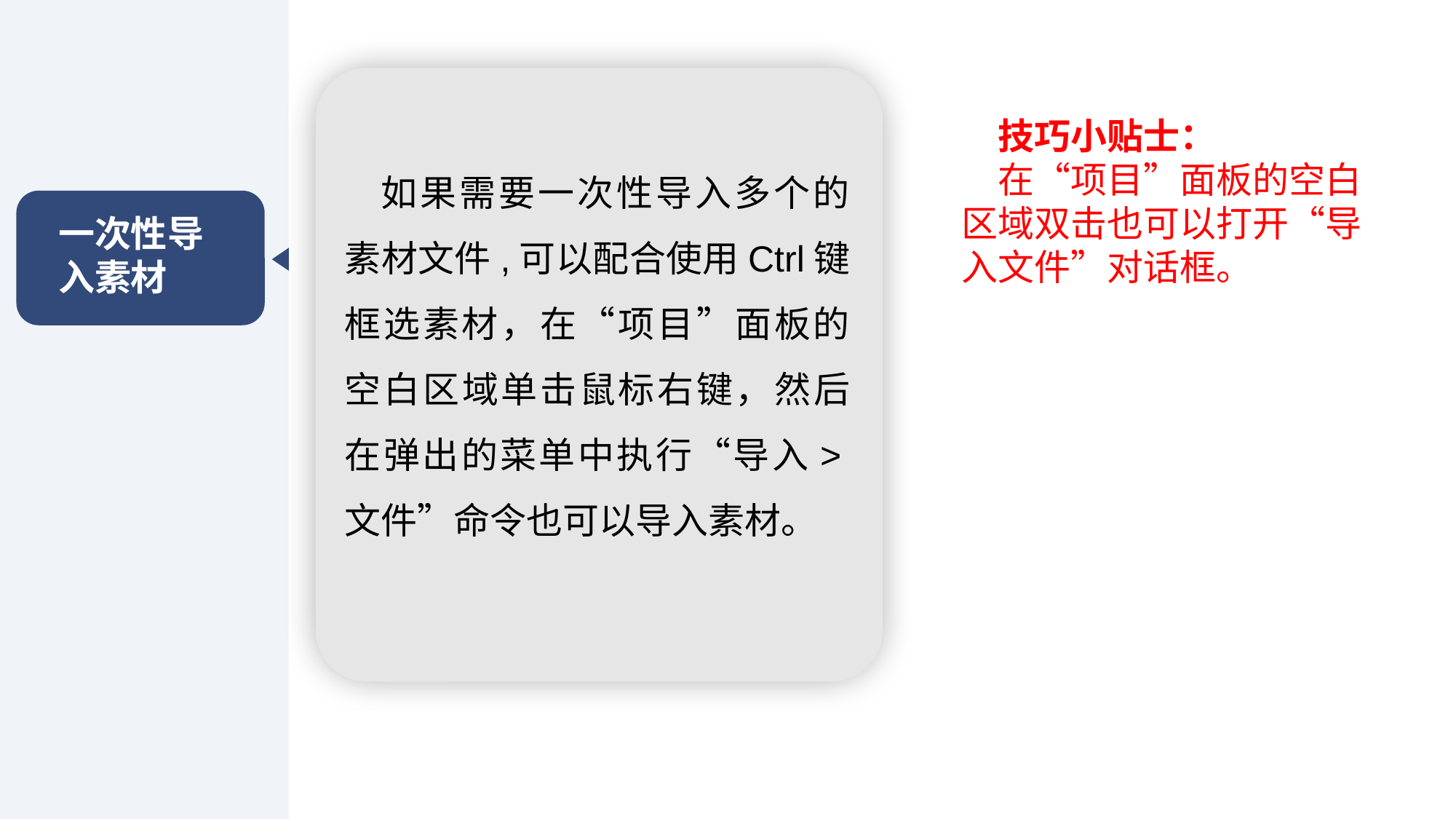

技巧小贴士：
在“项目”面板的空白区域双击也可以打开“导入文件”对话框。
如果需要一次性导入多个的素材文件,可以配合使用Ctrl键框选素材，在“项目”面板的空白区域单击鼠标右键，然后在弹出的菜单中执行“导入>文件”命令也可以导入素材。

一次性导入素材